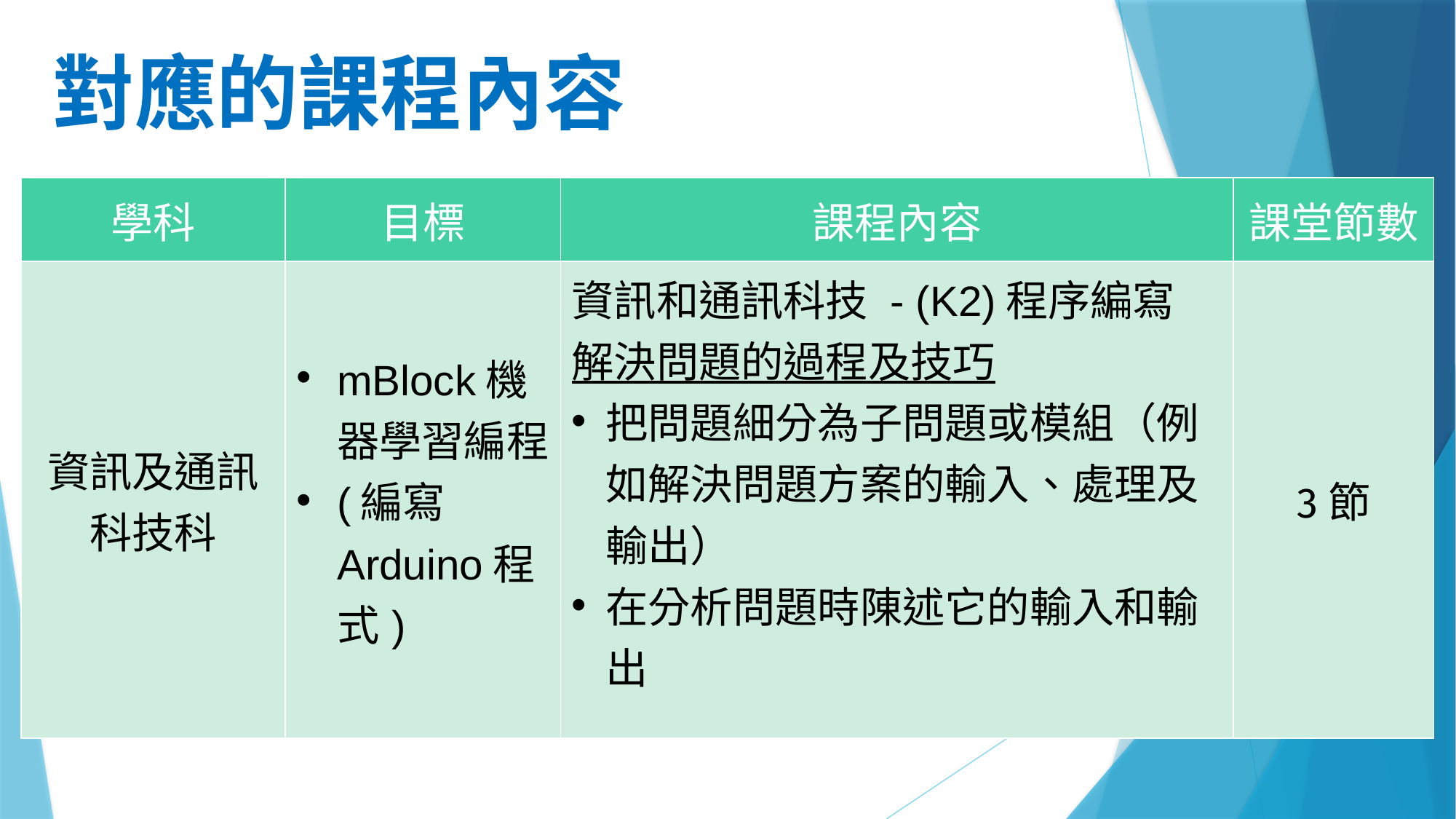

# 對應的課程內容
| 學科 | 目標 | 課程內容 | 課堂節數 |
| --- | --- | --- | --- |
| 資訊及通訊科技科 | mBlock機器學習編程 (編寫Arduino程式) | 資訊和通訊科技 - (K2)程序編寫 解決問題的過程及技巧 把問題細分為子問題或模組（例如解決問題方案的輸入、處理及輸出） 在分析問題時陳述它的輸入和輸出 | 3節 |